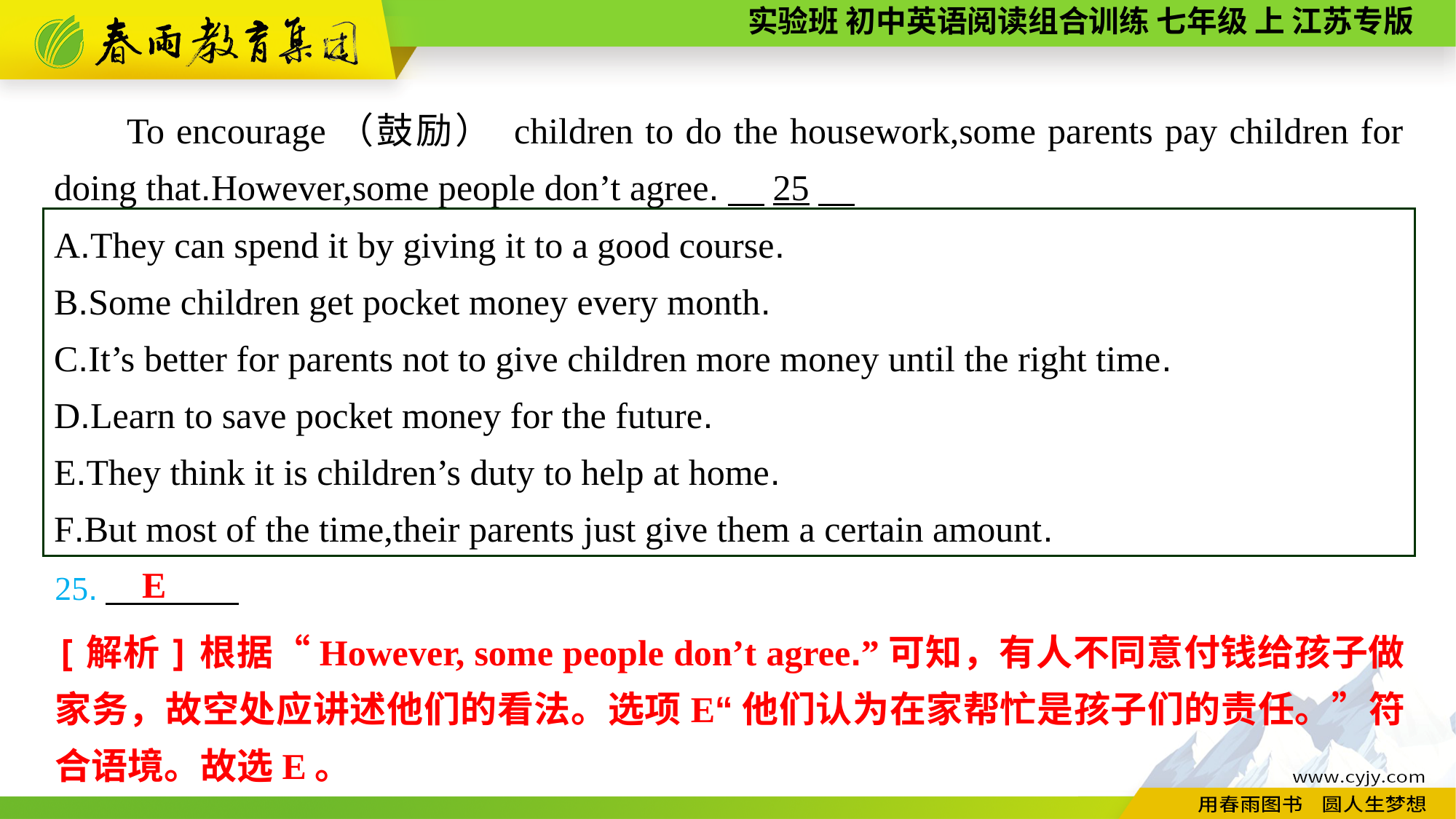

To encourage（鼓励） children to do the housework,some parents pay children for doing that.However,some people don’t agree.　25
A.They can spend it by giving it to a good course.
B.Some children get pocket money every month.
C.It’s better for parents not to give children more money until the right time.
D.Learn to save pocket money for the future.
E.They think it is children’s duty to help at home.
F.But most of the time,their parents just give them a certain amount.

E
25.
[解析]根据“However, some people don’t agree.”可知，有人不同意付钱给孩子做家务，故空处应讲述他们的看法。选项E“他们认为在家帮忙是孩子们的责任。”符合语境。故选E。